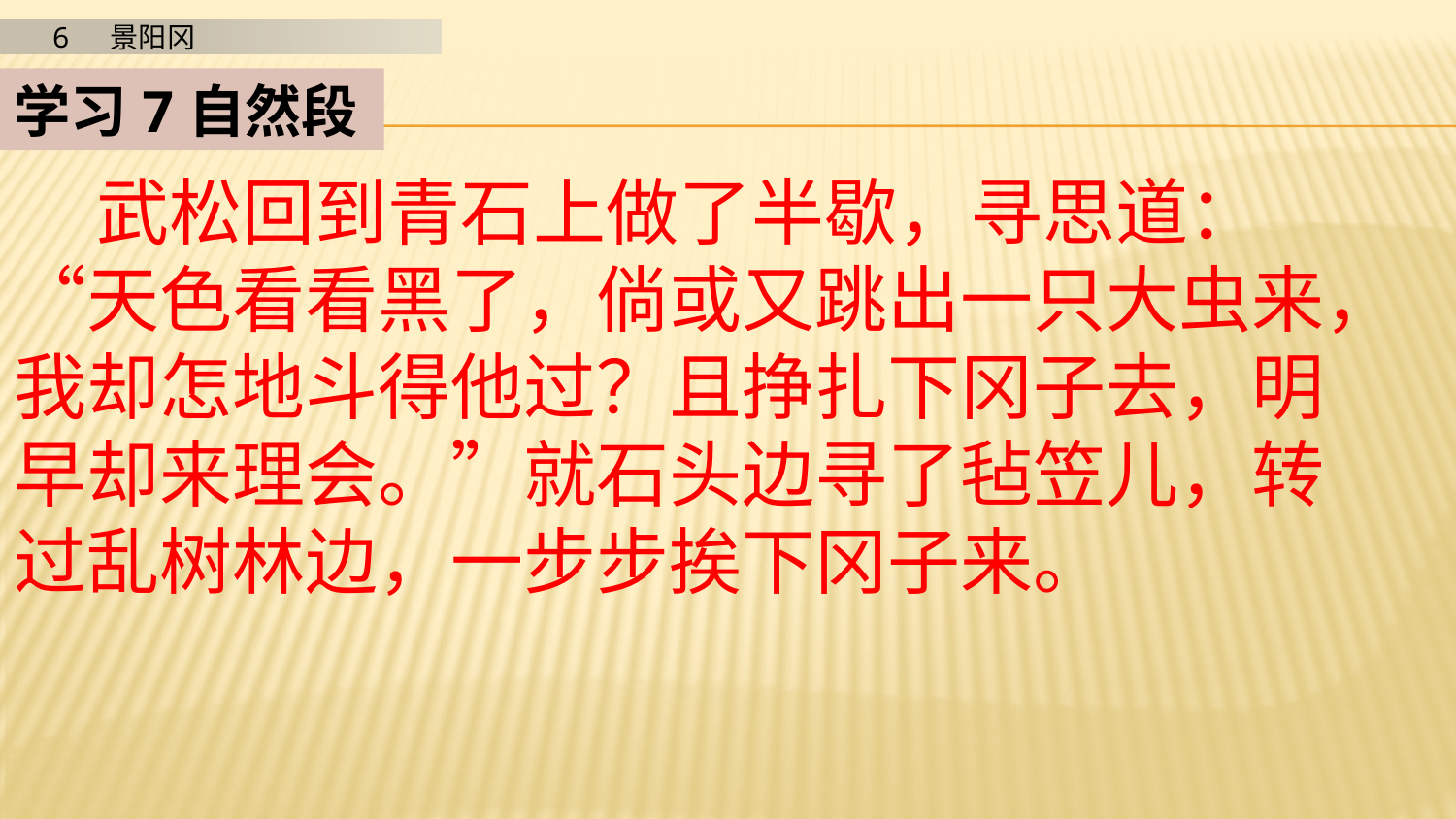

学习7自然段
    武松回到青石上做了半歇，寻思道：“天色看看黑了，倘或又跳出一只大虫来，我却怎地斗得他过？且挣扎下冈子去，明早却来理会。”就石头边寻了毡笠儿，转过乱树林边，一步步挨下冈子来。